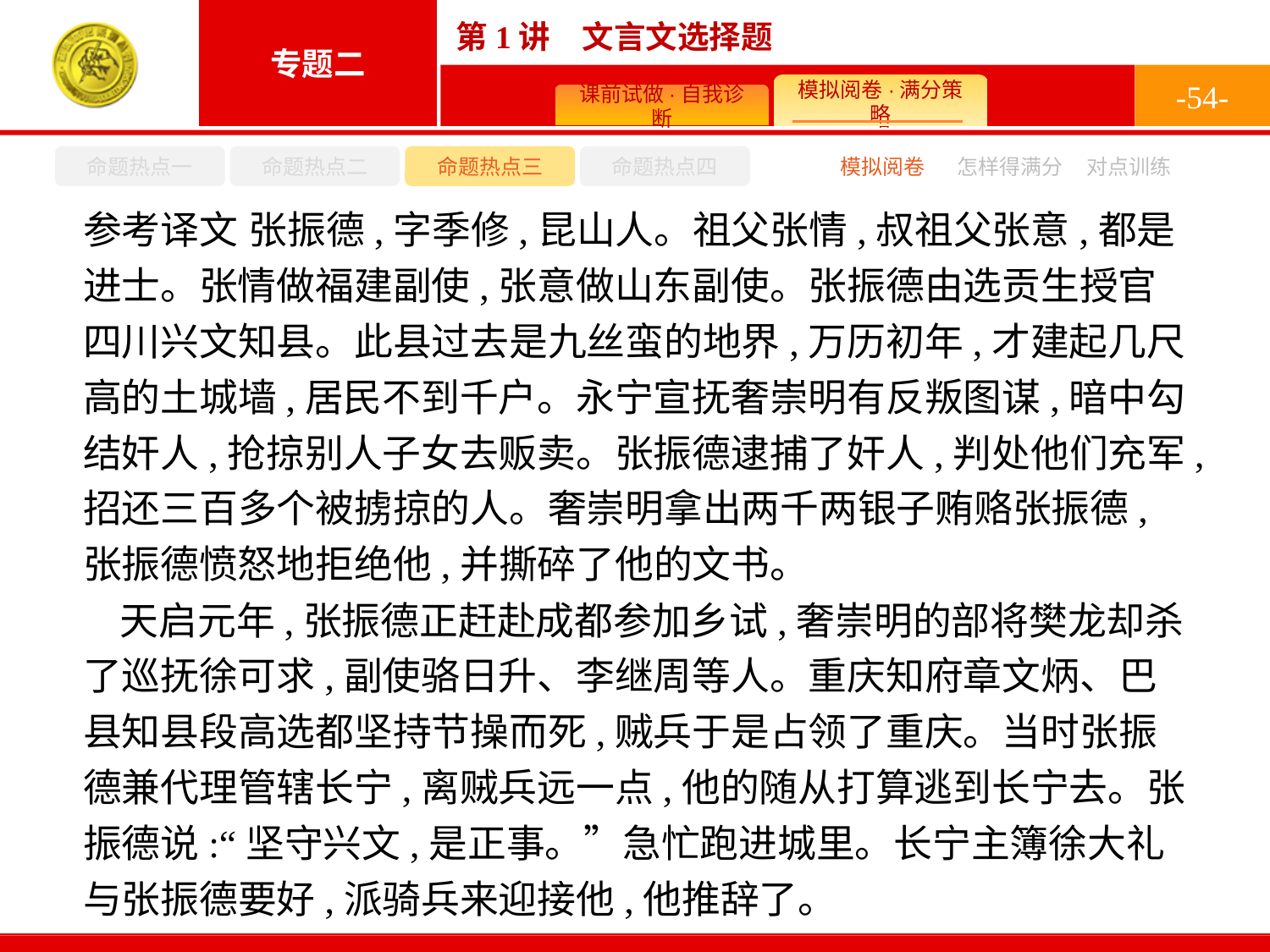

-54-
命题热点一
命题热点二
命题热点三
命题热点四
模拟阅卷
怎样得满分
对点训练
参考译文 张振德,字季修,昆山人。祖父张情,叔祖父张意,都是进士。张情做福建副使,张意做山东副使。张振德由选贡生授官四川兴文知县。此县过去是九丝蛮的地界,万历初年,才建起几尺高的土城墙,居民不到千户。永宁宣抚奢崇明有反叛图谋,暗中勾结奸人,抢掠别人子女去贩卖。张振德逮捕了奸人,判处他们充军,招还三百多个被掳掠的人。奢崇明拿出两千两银子贿赂张振德,张振德愤怒地拒绝他,并撕碎了他的文书。
天启元年,张振德正赶赴成都参加乡试,奢崇明的部将樊龙却杀了巡抚徐可求,副使骆日升、李继周等人。重庆知府章文炳、巴县知县段高选都坚持节操而死,贼兵于是占领了重庆。当时张振德兼代理管辖长宁,离贼兵远一点,他的随从打算逃到长宁去。张振德说:“坚守兴文,是正事。”急忙跑进城里。长宁主簿徐大礼与张振德要好,派骑兵来迎接他,他推辞了。